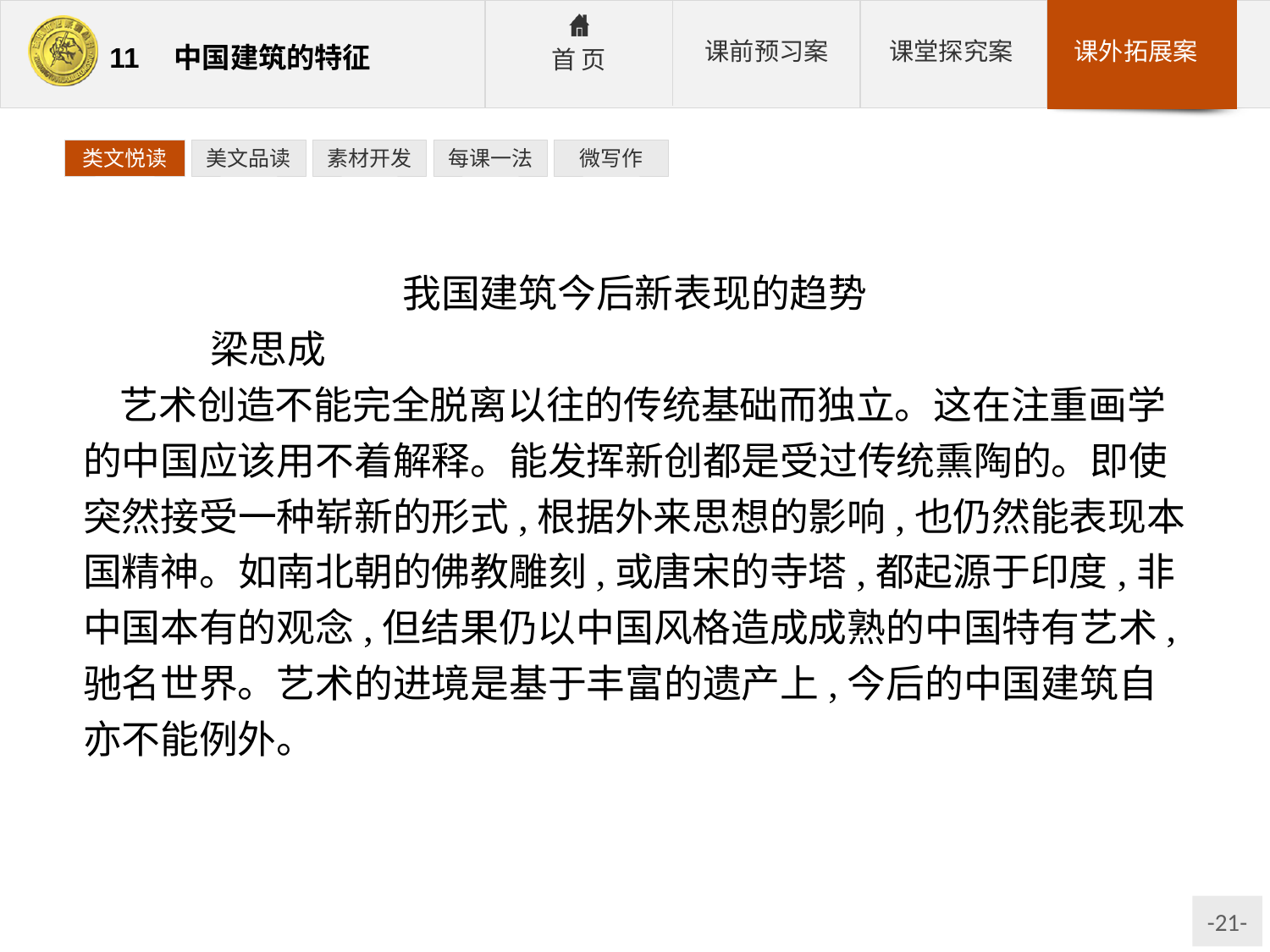

类文悦读
美文品读
素材开发
每课一法
微写作
我国建筑今后新表现的趋势
	梁思成
艺术创造不能完全脱离以往的传统基础而独立。这在注重画学的中国应该用不着解释。能发挥新创都是受过传统熏陶的。即使突然接受一种崭新的形式,根据外来思想的影响,也仍然能表现本国精神。如南北朝的佛教雕刻,或唐宋的寺塔,都起源于印度,非中国本有的观念,但结果仍以中国风格造成成熟的中国特有艺术,驰名世界。艺术的进境是基于丰富的遗产上,今后的中国建筑自亦不能例外。